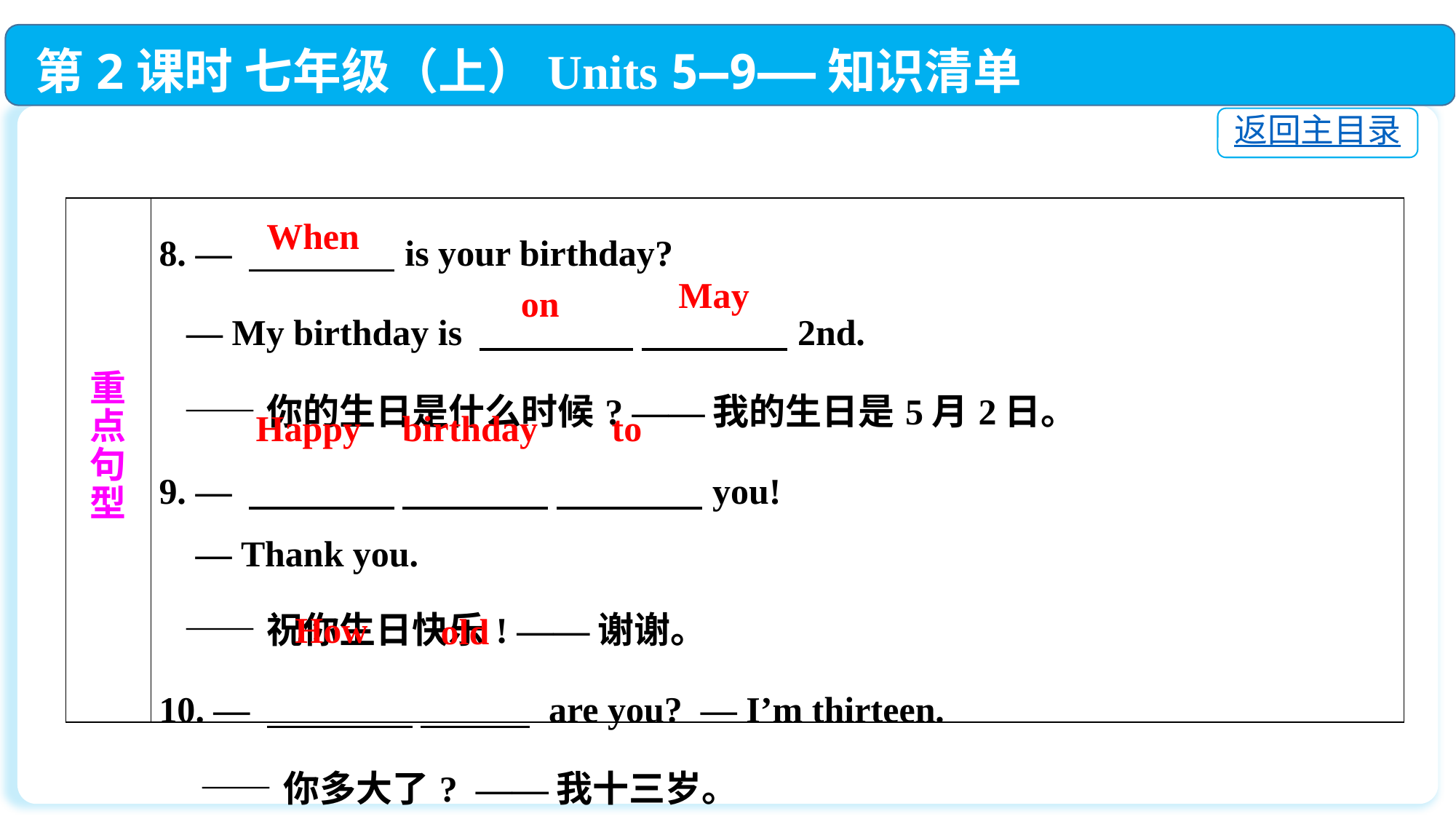

第2课时 七年级（上）Units 5—9——知识清单

返回主目录
| 重 点 句 型 | 8. — 　　　　is your birthday?  — My birthday is 　　　　 　　　　2nd.  ——你的生日是什么时候? ——我的生日是5月2日。 9. — 　　　　 　　　　 　　　　you!  — Thank you. ——祝你生日快乐! ——谢谢。 10. — 　　　　 　　　 are you? — I’m thirteen.  ——你多大了? ——我十三岁。 |
| --- | --- |
When

May
on
Happy
birthday
to
How
old